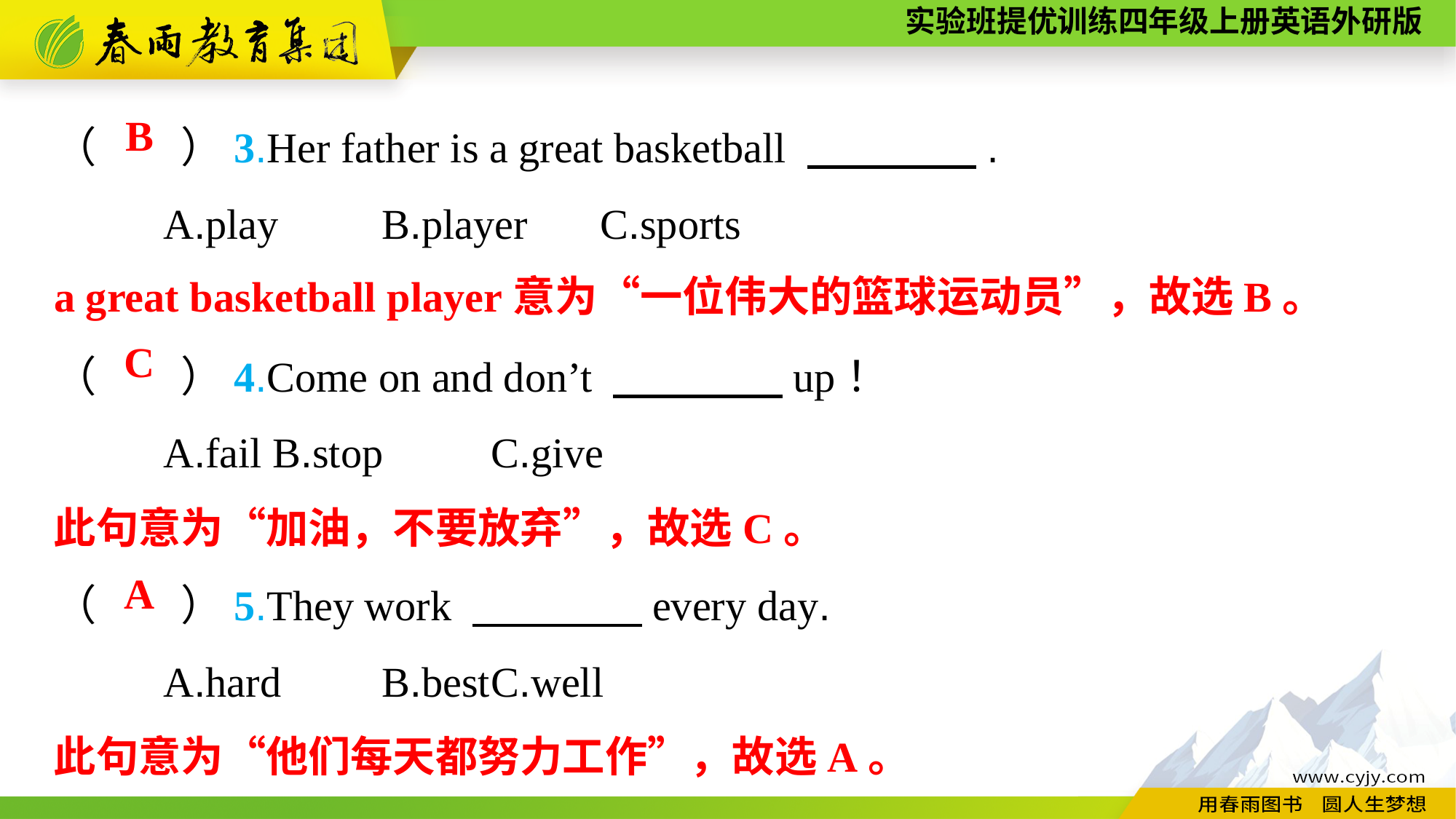

（　　）3.Her father is a great basketball 　　　　.
	A.play	B.player	C.sports

（　　）4.Come on and don’t 　　　　up！
	A.fail	B.stop	C.give

（　　）5.They work 　　　　every day.
	A.hard	B.best	C.well
B
a great basketball player意为“一位伟大的篮球运动员”，故选B。
 C
此句意为“加油，不要放弃”，故选C。
 A
此句意为“他们每天都努力工作”，故选A。